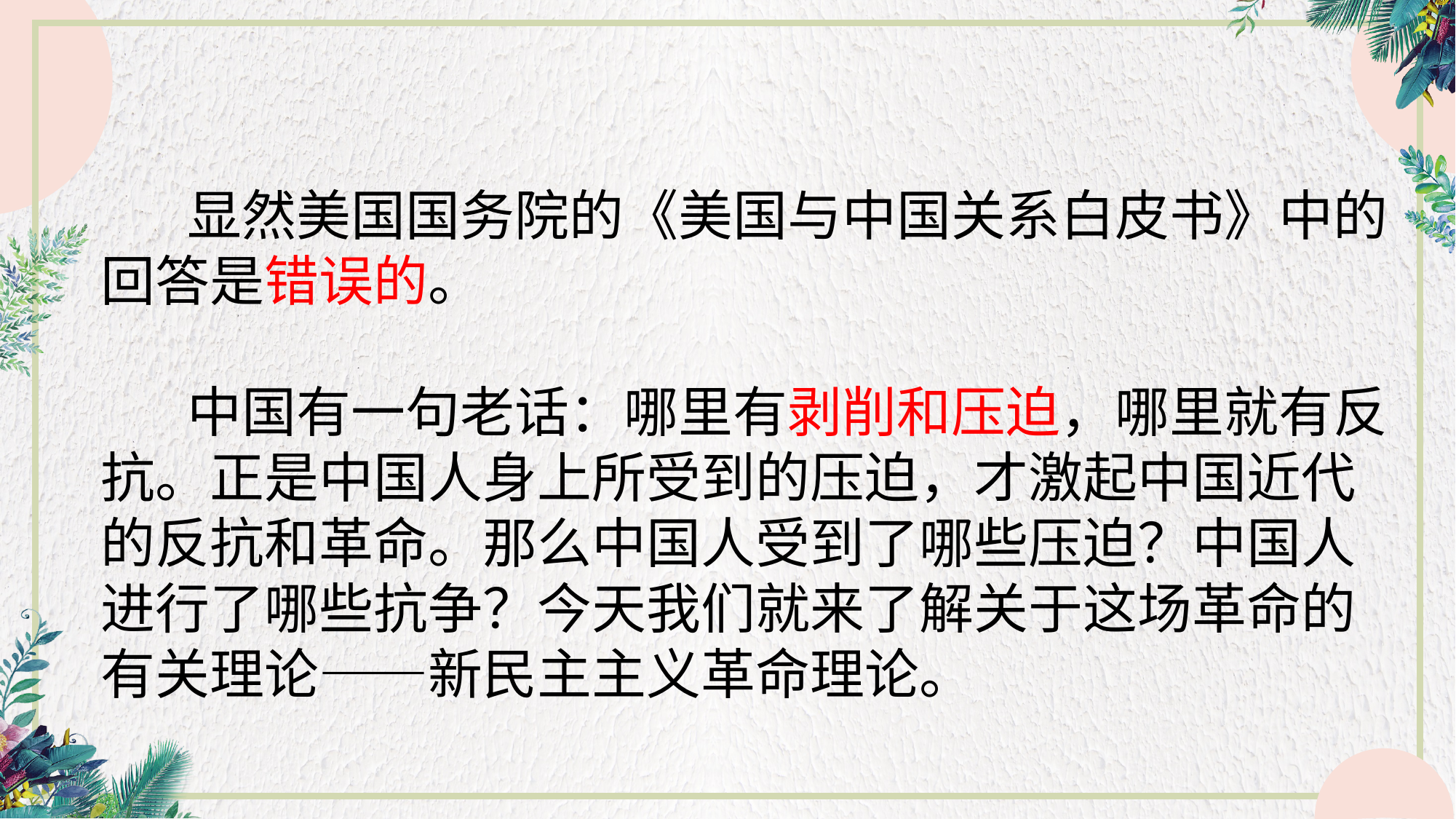

显然美国国务院的《美国与中国关系白皮书》中的回答是错误的。

      中国有一句老话：哪里有剥削和压迫，哪里就有反抗。正是中国人身上所受到的压迫，才激起中国近代的反抗和革命。那么中国人受到了哪些压迫？中国人进行了哪些抗争？今天我们就来了解关于这场革命的有关理论——新民主主义革命理论。